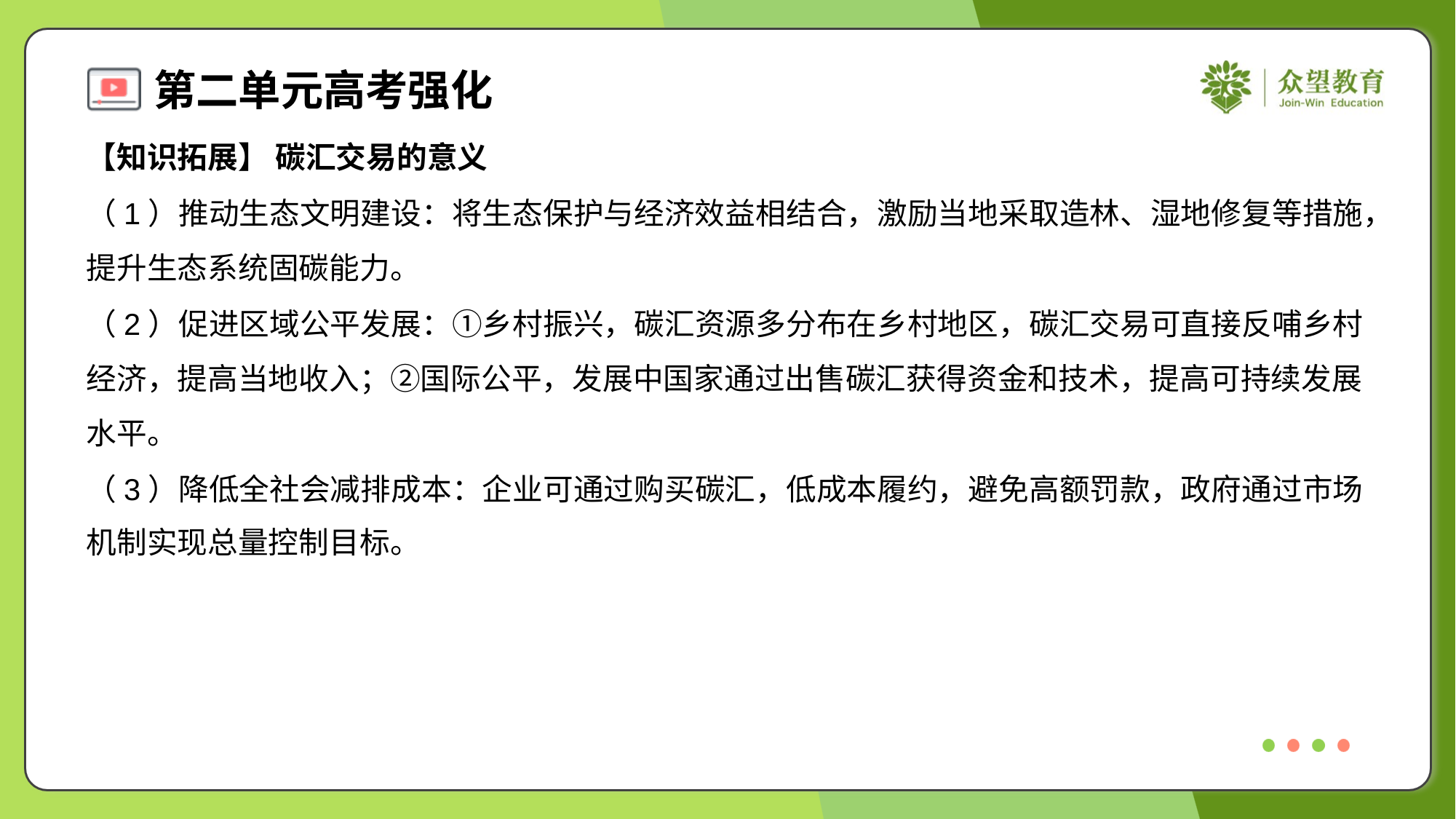

【知识拓展】 碳汇交易的意义
（1）推动生态文明建设：将生态保护与经济效益相结合，激励当地采取造林、湿地修复等措施，
提升生态系统固碳能力。
（2）促进区域公平发展：①乡村振兴，碳汇资源多分布在乡村地区，碳汇交易可直接反哺乡村
经济，提高当地收入；②国际公平，发展中国家通过出售碳汇获得资金和技术，提高可持续发展
水平。
（3）降低全社会减排成本：企业可通过购买碳汇，低成本履约，避免高额罚款，政府通过市场
机制实现总量控制目标。